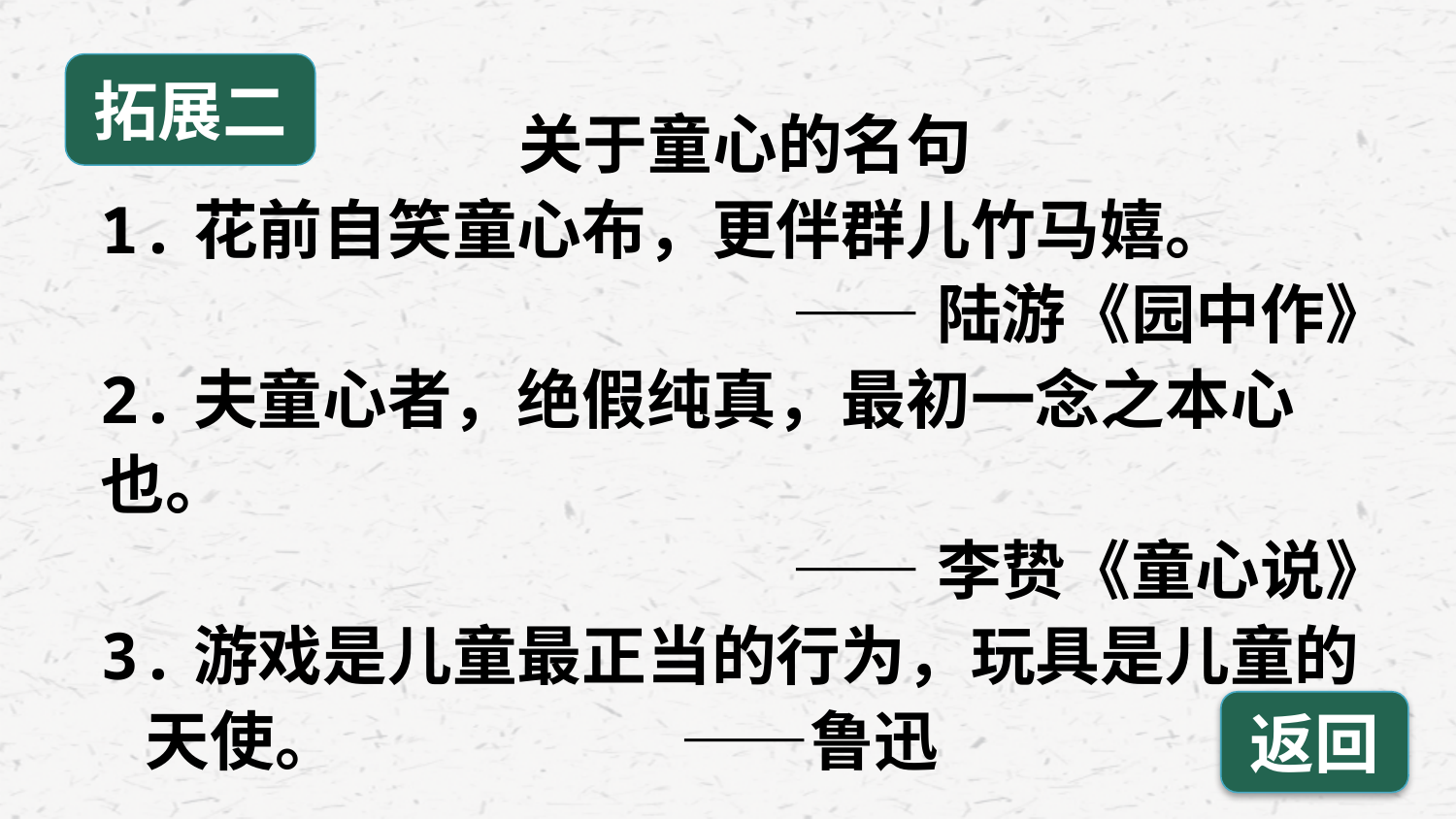

拓展二
关于童心的名句
1.花前自笑童心布，更伴群儿竹马嬉。
——陆游《园中作》
2.夫童心者，绝假纯真，最初一念之本心也。
——李贽《童心说》
3.游戏是儿童最正当的行为，玩具是儿童的
  天使。                       ——鲁迅
返回